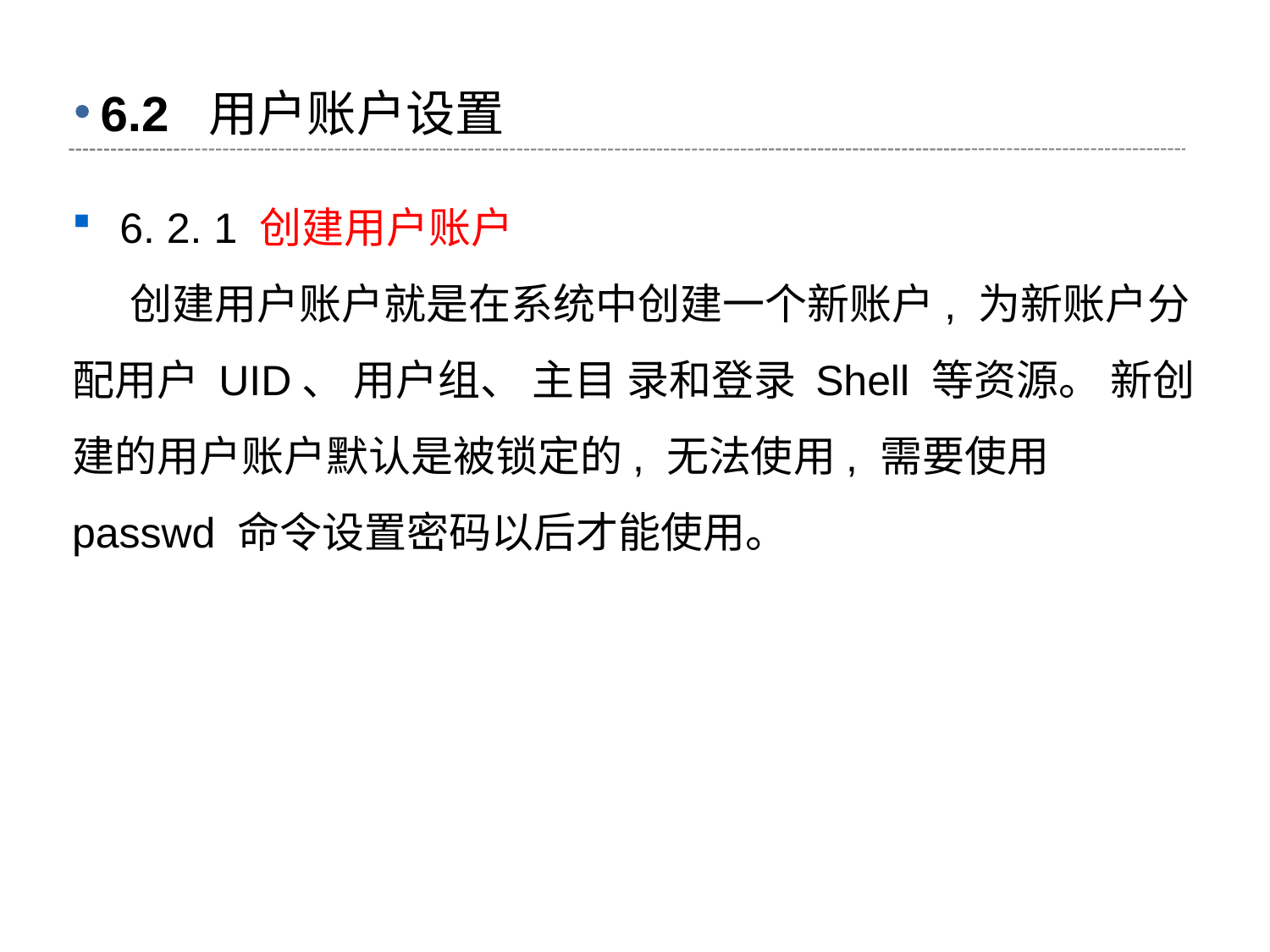

# 6.2  用户账户设置
6. 2. 1 创建用户账户
     创建用户账户就是在系统中创建一个新账户, 为新账户分配用户 UID、 用户组、 主目 录和登录 Shell 等资源。 新创建的用户账户默认是被锁定的, 无法使用, 需要使用 passwd 命令设置密码以后才能使用。